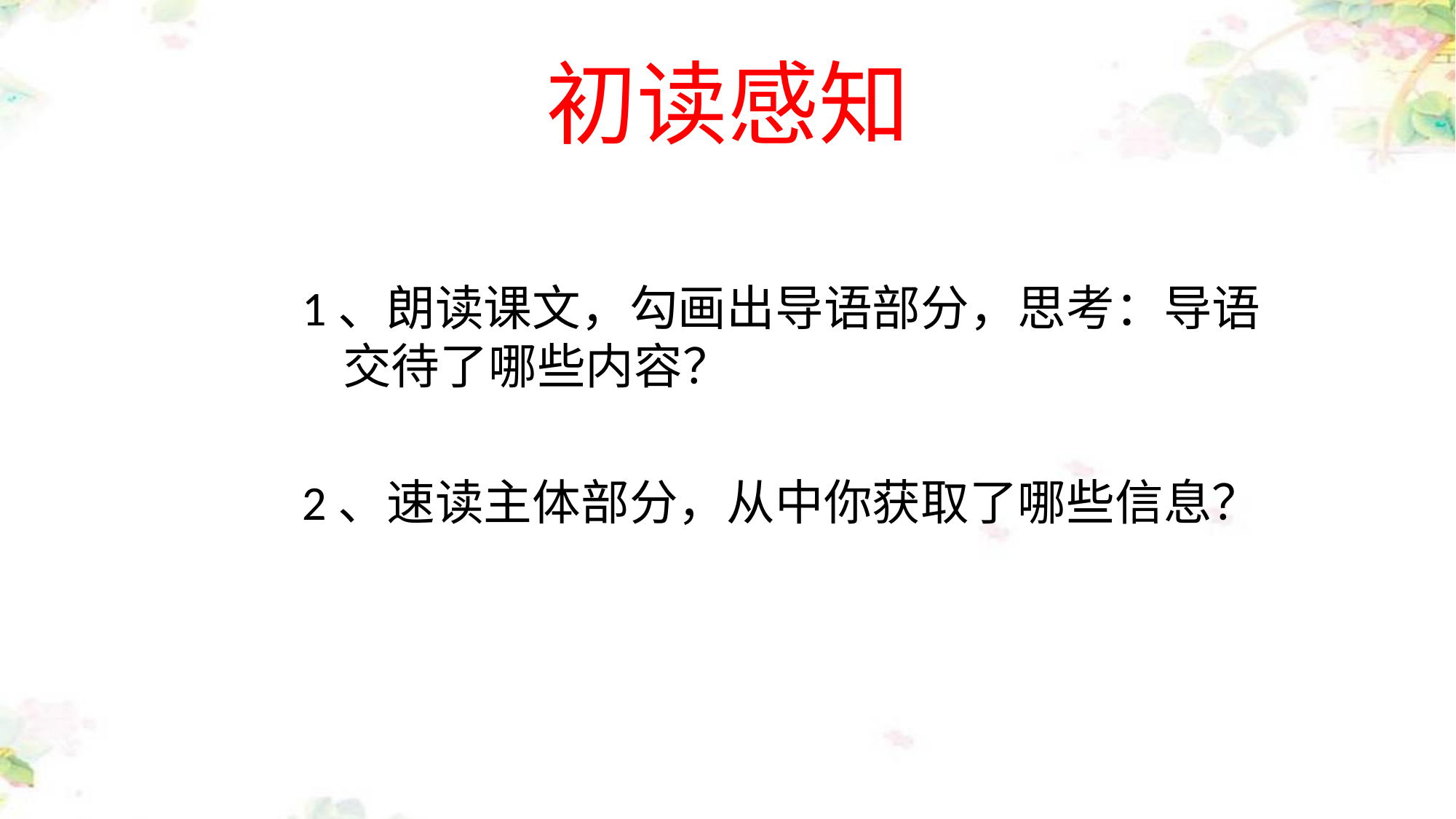

# 初读感知
1、朗读课文，勾画出导语部分，思考：导语交待了哪些内容？

2、速读主体部分，从中你获取了哪些信息？